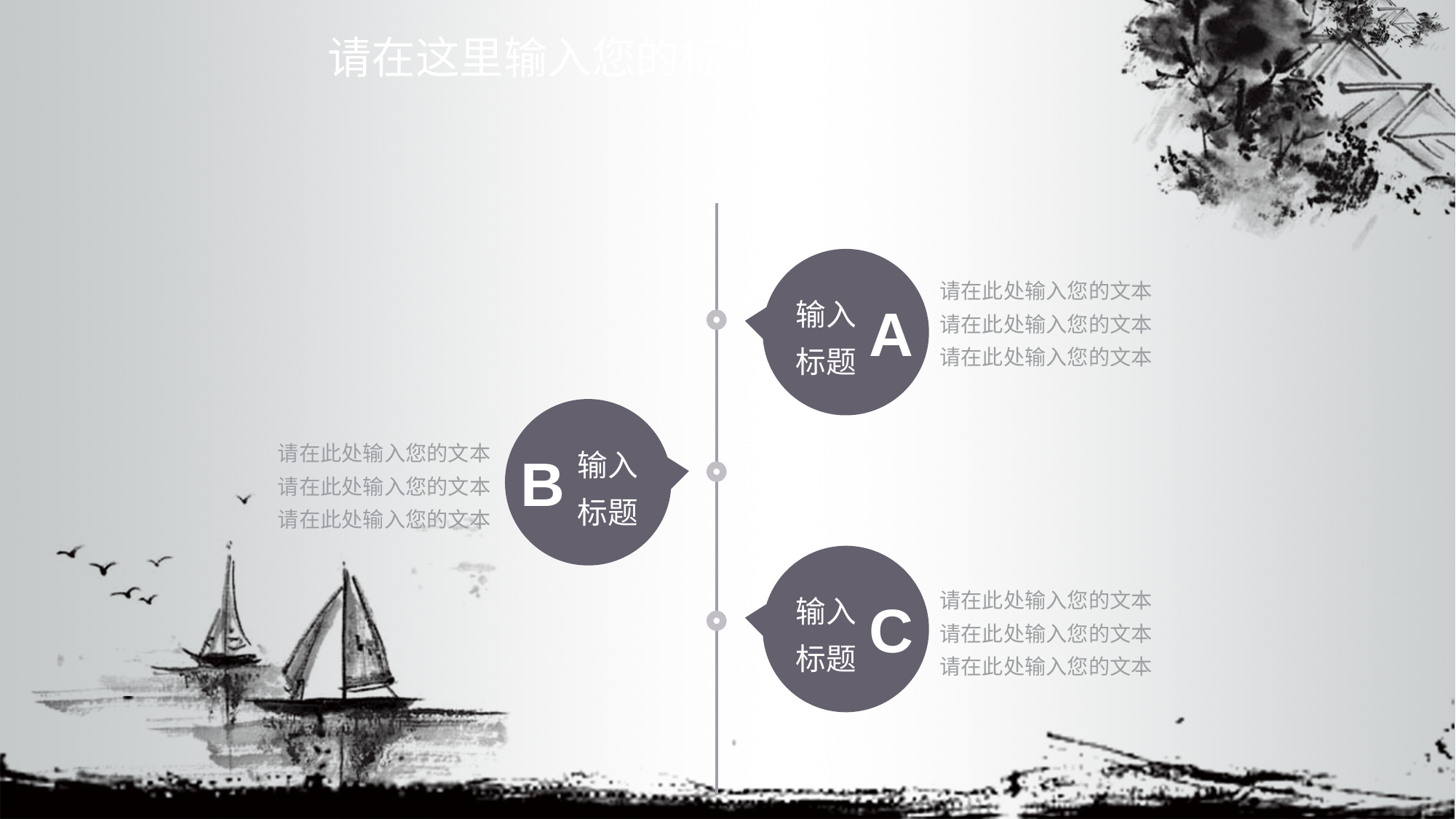

请在这里输入您的标题
输入
标题
请在此处输入您的文本
请在此处输入您的文本
请在此处输入您的文本
A

输入
标题
请在此处输入您的文本
请在此处输入您的文本
请在此处输入您的文本
B

输入
标题
请在此处输入您的文本
请在此处输入您的文本
请在此处输入您的文本
C